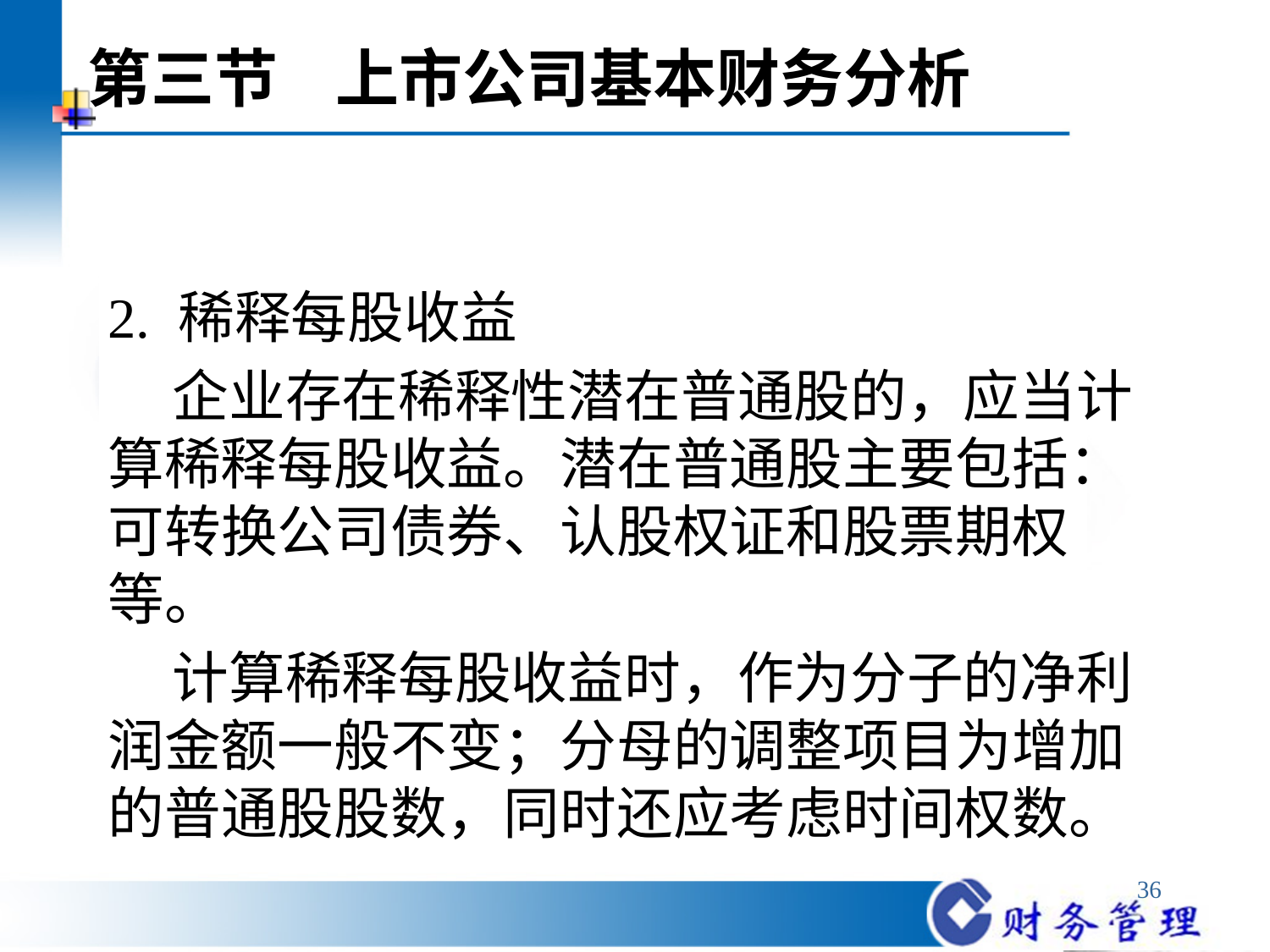

# 第三节    上市公司基本财务分析
2. 稀释每股收益
    企业存在稀释性潜在普通股的，应当计算稀释每股收益。潜在普通股主要包括：可转换公司债券、认股权证和股票期权等。
    计算稀释每股收益时，作为分子的净利润金额一般不变；分母的调整项目为增加的普通股股数，同时还应考虑时间权数。

36